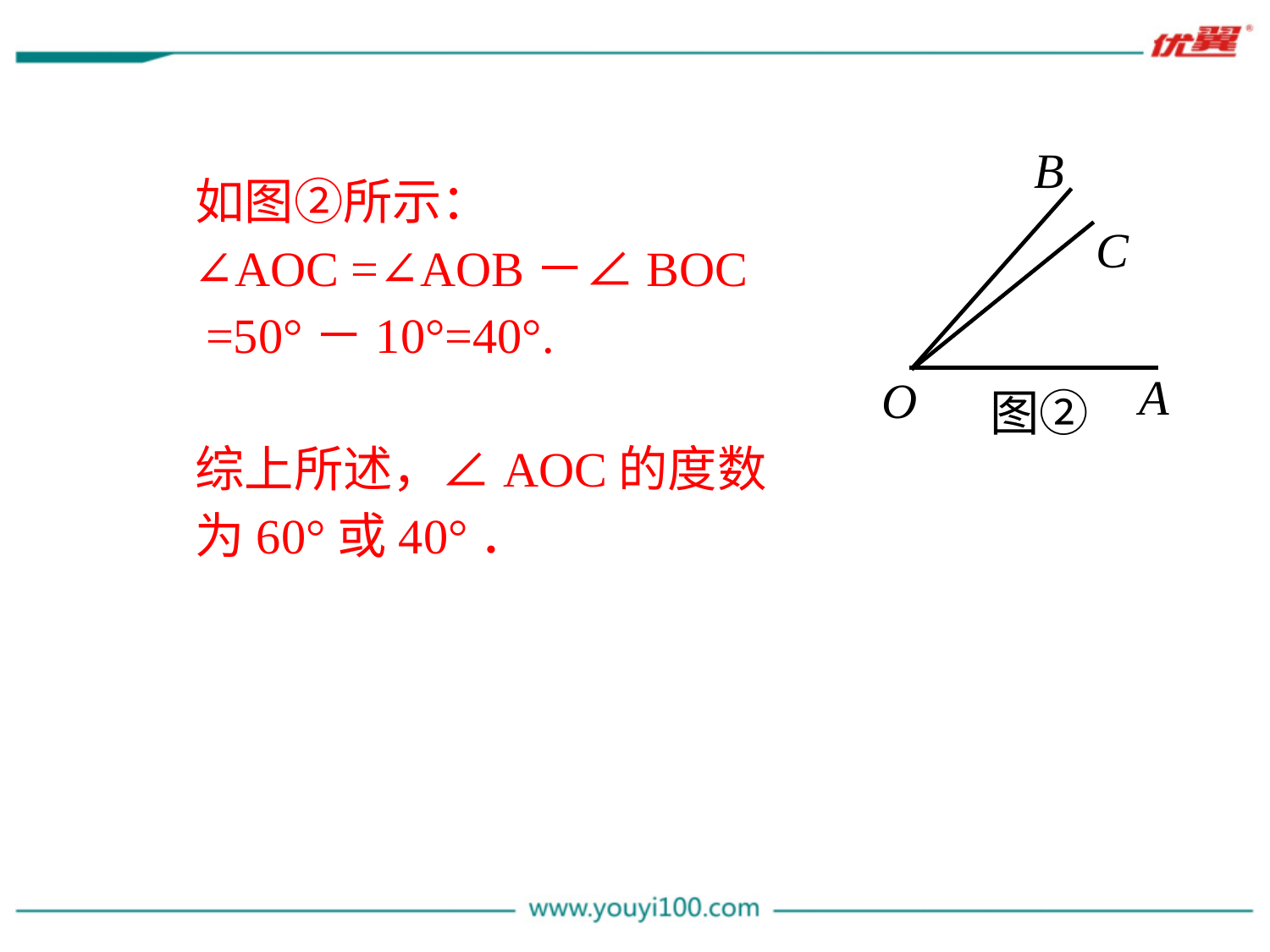

如图②所示：
        ∠AOC =∠AOB－∠BOC
         =50°－10°=40°.

        综上所述，∠AOC的度数
        为60°或40°．
B
C
A
O
图②